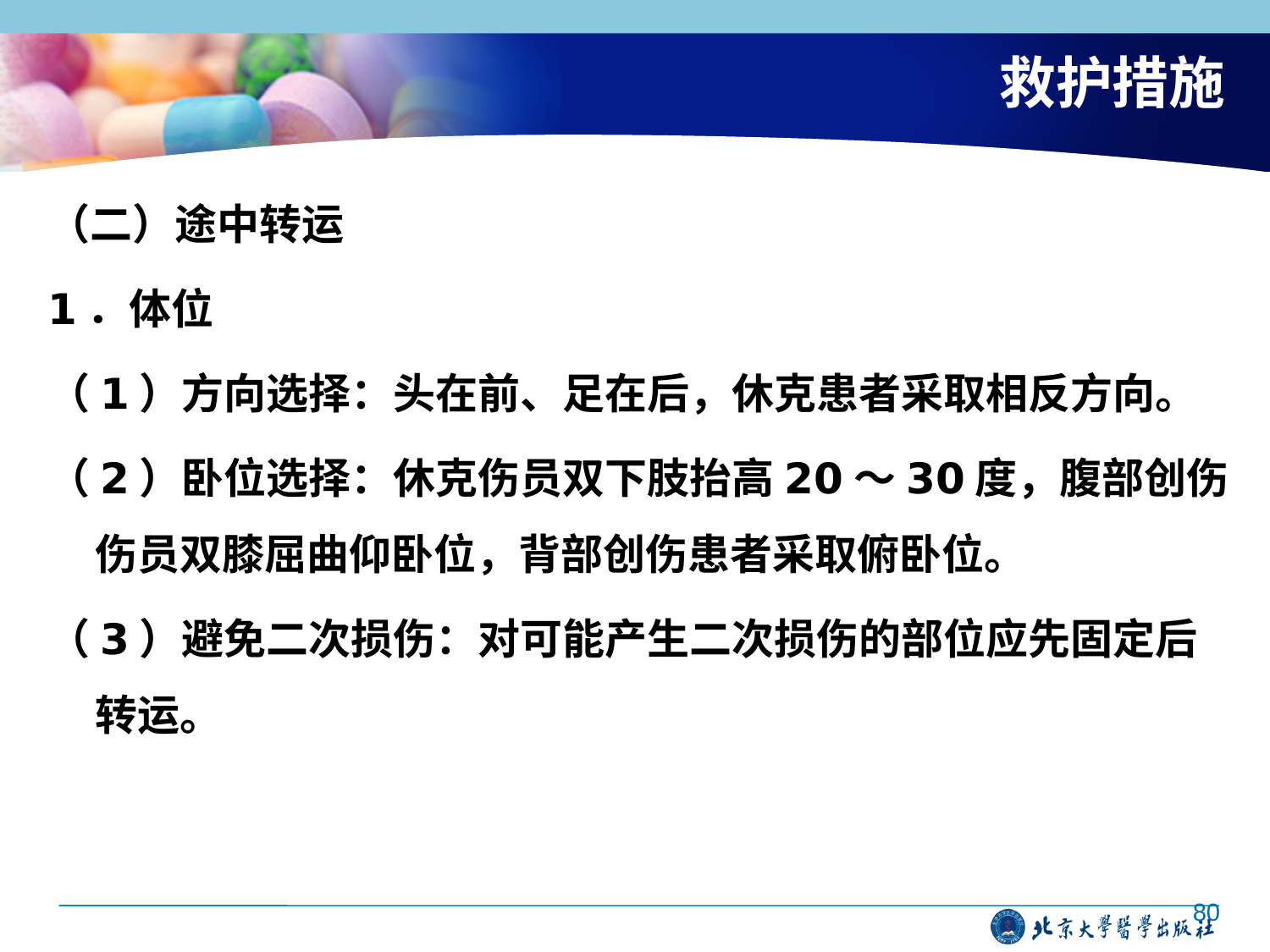

# 救护措施
（二）途中转运
1．体位
（1）方向选择：头在前、足在后，休克患者采取相反方向。
（2）卧位选择：休克伤员双下肢抬高20～30度，腹部创伤伤员双膝屈曲仰卧位，背部创伤患者采取俯卧位。
（3）避免二次损伤：对可能产生二次损伤的部位应先固定后转运。

80